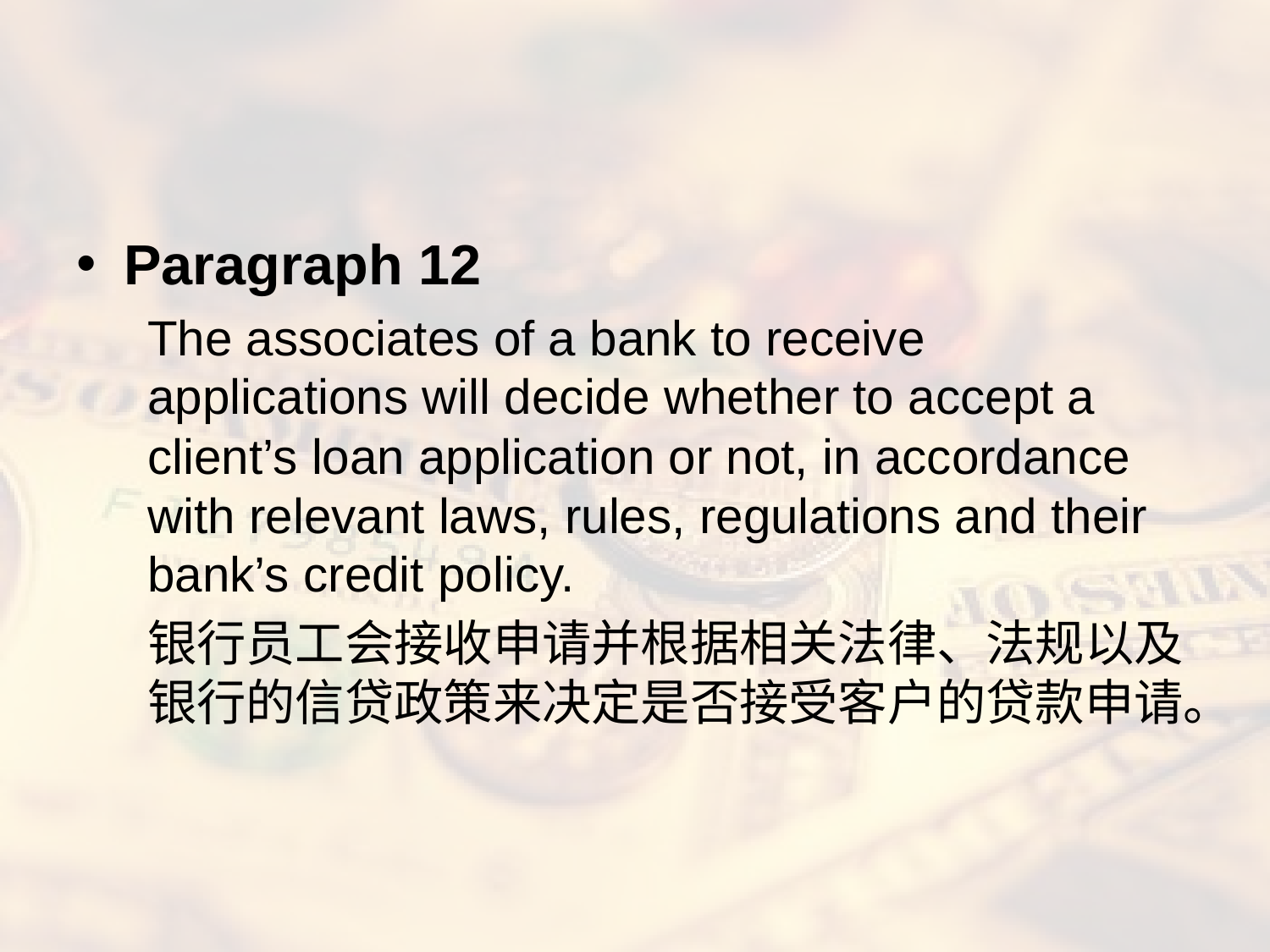

#
Paragraph 12
The associates of a bank to receive applications will decide whether to accept a client’s loan application or not, in accordance with relevant laws, rules, regulations and their bank’s credit policy.
银行员工会接收申请并根据相关法律、法规以及银行的信贷政策来决定是否接受客户的贷款申请。